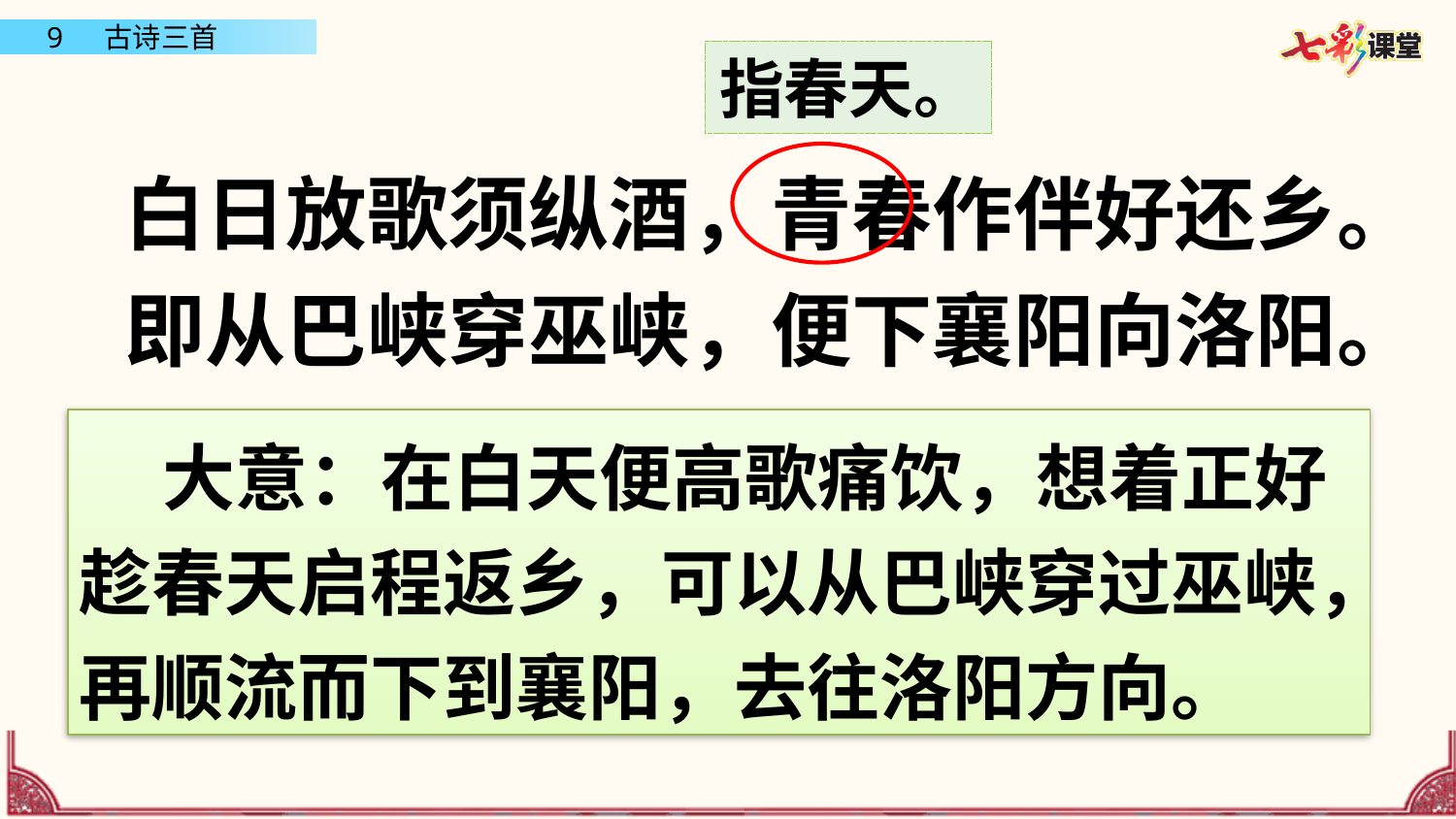

指春天。
白日放歌须纵酒，青春作伴好还乡。
即从巴峡穿巫峡，便下襄阳向洛阳。

    大意：在白天便高歌痛饮，想着正好趁春天启程返乡，可以从巴峡穿过巫峡，再顺流而下到襄阳，去往洛阳方向。